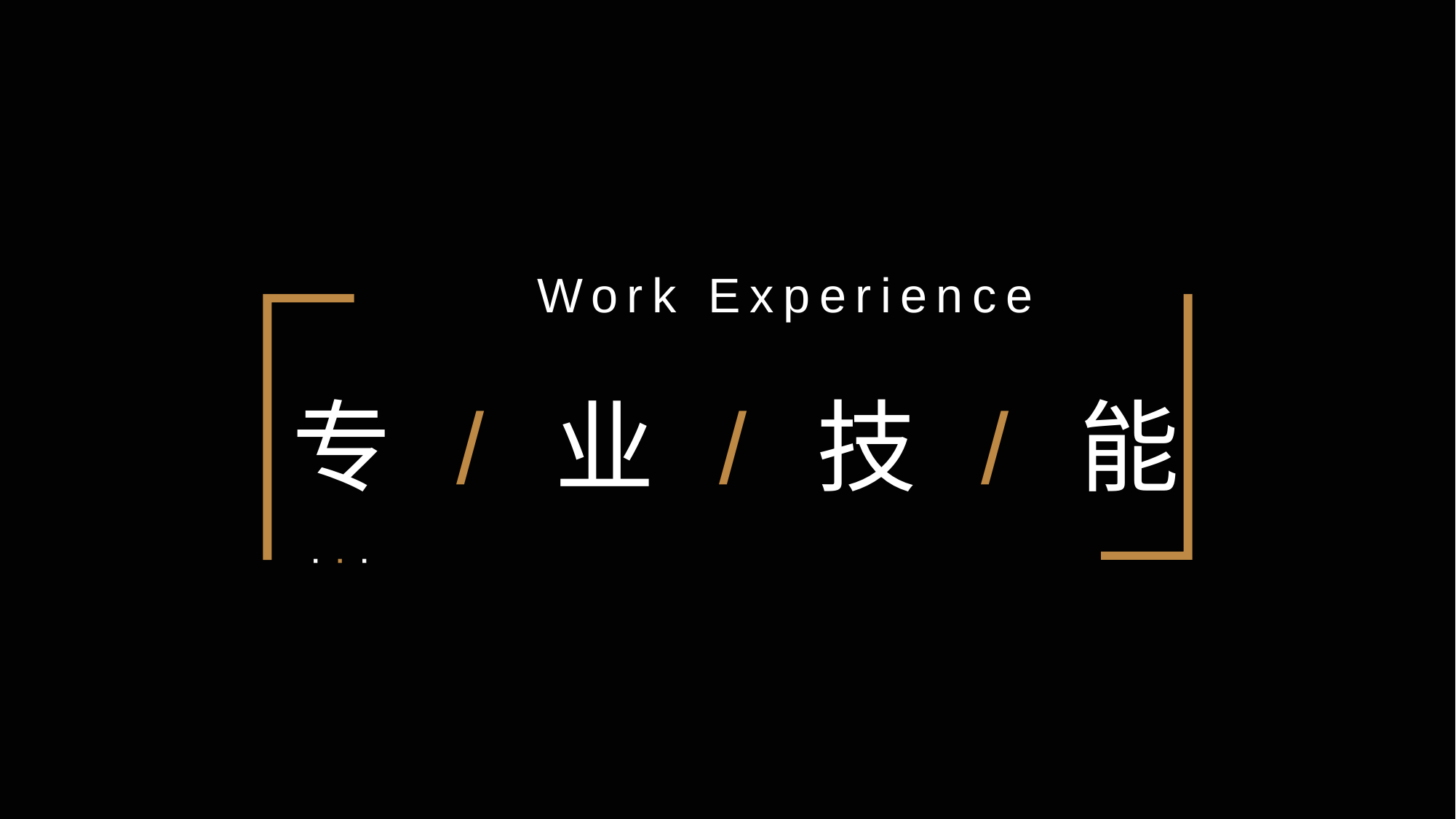

Work Experience

专 / 业 / 技 / 能
·  ·  ·